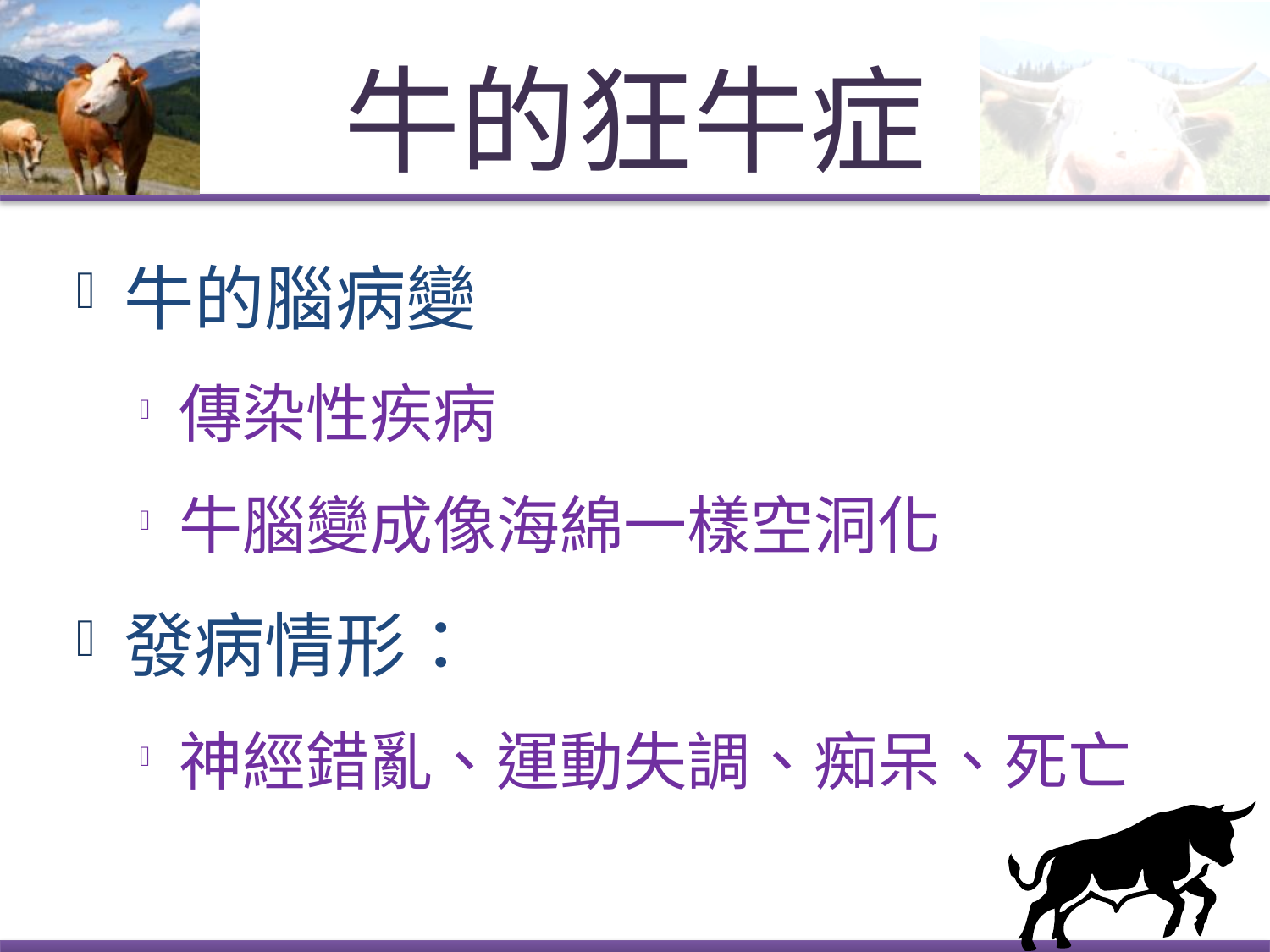

# 牛的狂牛症
牛的腦病變
傳染性疾病
牛腦變成像海綿一樣空洞化
發病情形：
神經錯亂、運動失調、痴呆、死亡